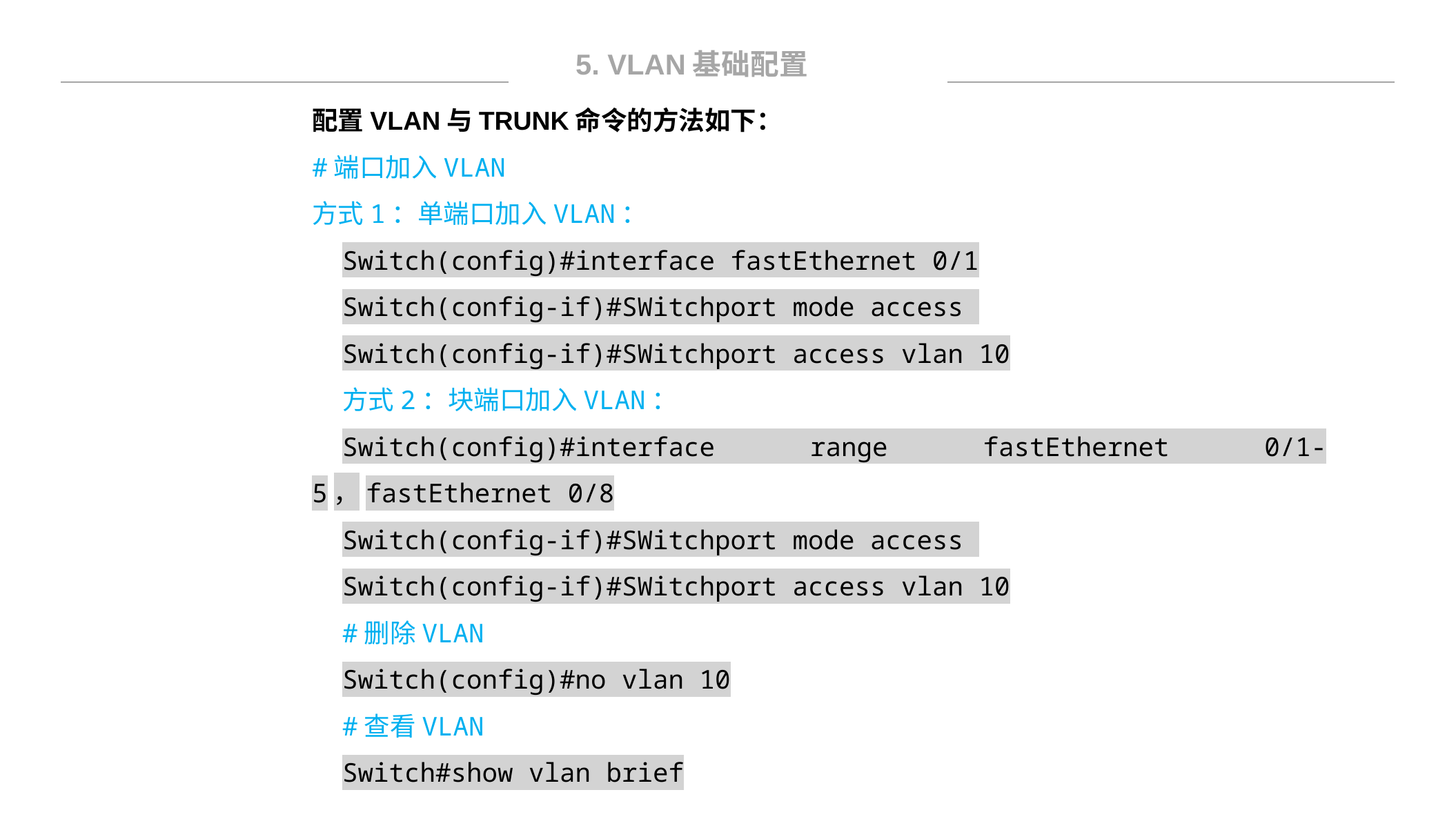

5. VLAN基础配置
配置VLAN与TRUNK命令的方法如下：
#端口加入VLAN
方式1：单端口加入VLAN：
Switch(config)#interface fastEthernet 0/1
Switch(config-if)#SWitchport mode access
Switch(config-if)#SWitchport access vlan 10
方式2：块端口加入VLAN：
Switch(config)#interface range fastEthernet 0/1-5，fastEthernet 0/8
Switch(config-if)#SWitchport mode access
Switch(config-if)#SWitchport access vlan 10
#删除VLAN
Switch(config)#no vlan 10
#查看VLAN
Switch#show vlan brief